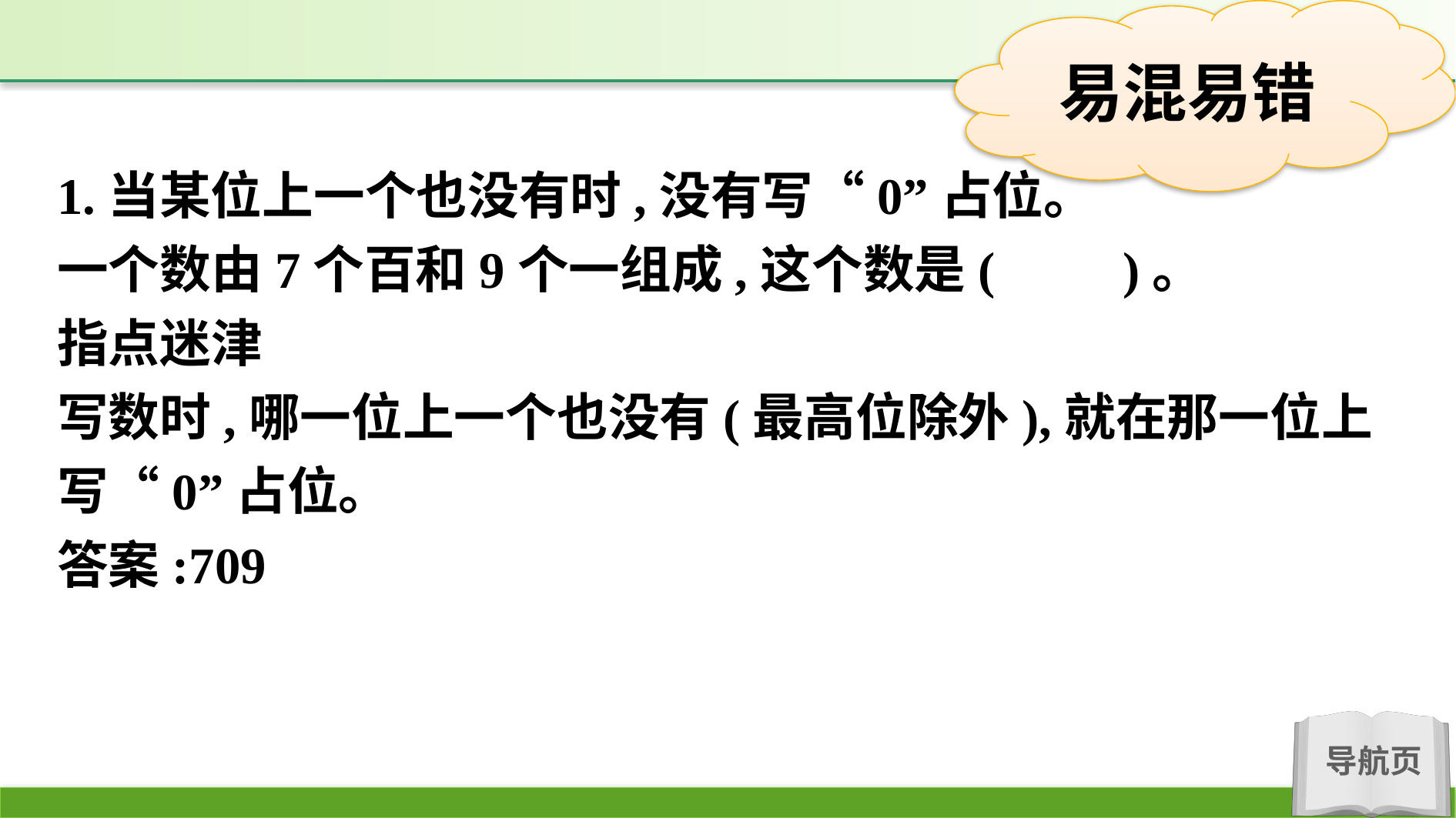

1.当某位上一个也没有时,没有写“0”占位。
一个数由7个百和9个一组成,这个数是(　　)。
指点迷津
写数时,哪一位上一个也没有(最高位除外),就在那一位上写“0”占位。
答案:709